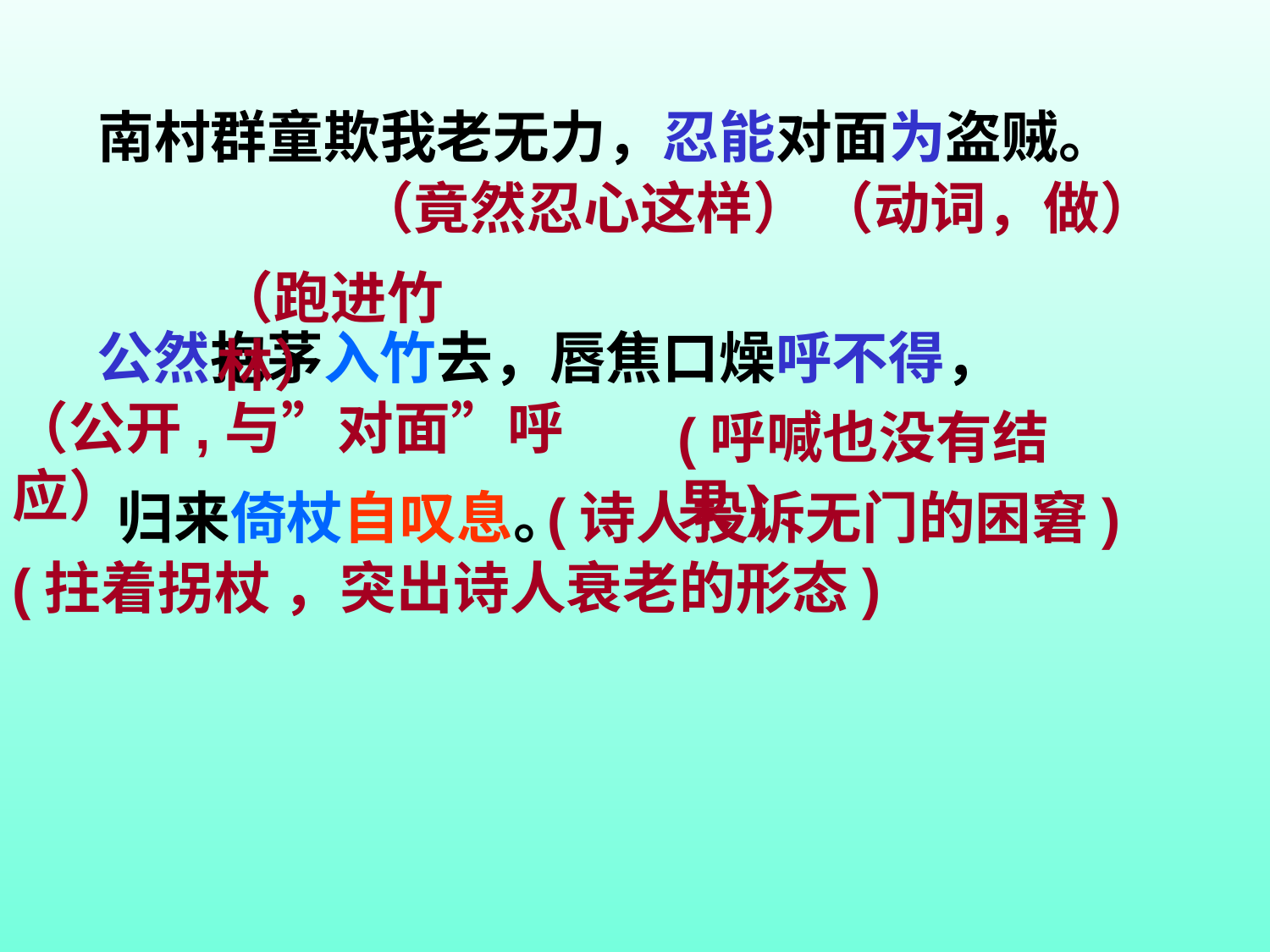

# 南村群童欺我老无力，忍能对面为盗贼。
（竟然忍心这样）
（动词，做）
（跑进竹林）
公然抱茅入竹去，唇焦口燥呼不得，
（公开,与”对面”呼应）
(呼喊也没有结果)
归来倚杖自叹息。
(诗人投诉无门的困窘)
(拄着拐杖 ，突出诗人衰老的形态)